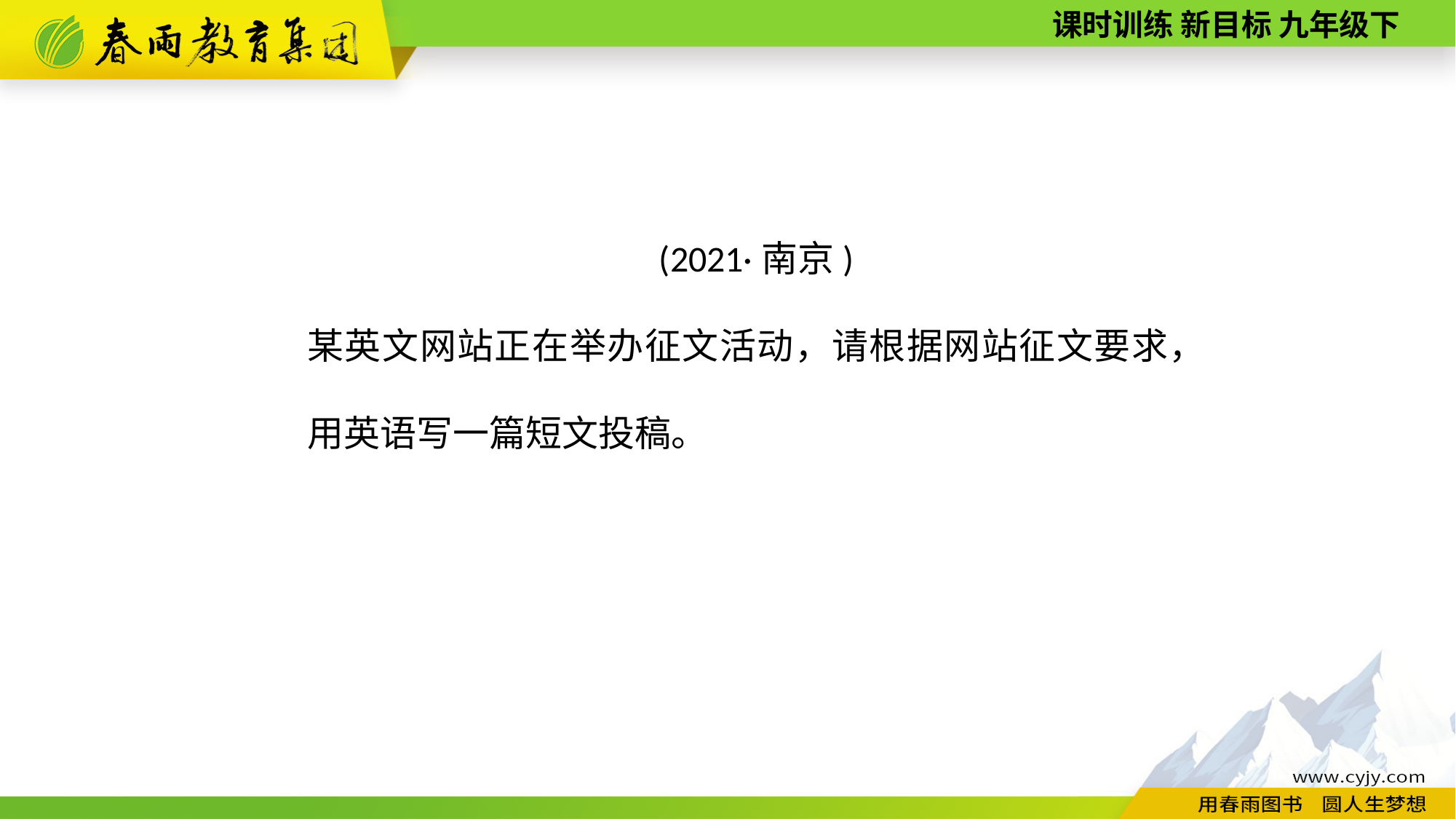

(2021·南京)
某英文网站正在举办征文活动，请根据网站征文要求，用英语写一篇短文投稿。